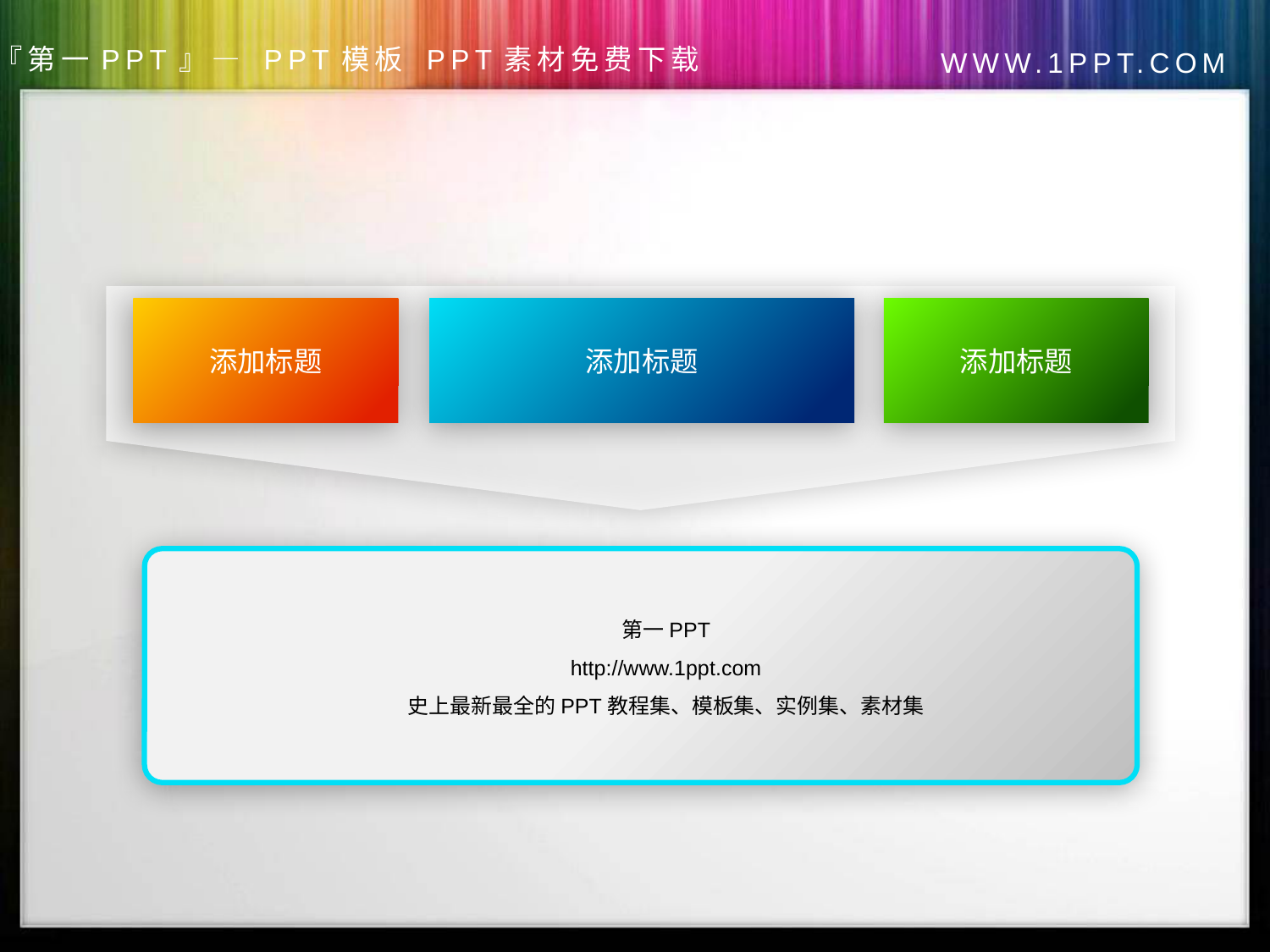

添加标题
添加标题
添加标题

第一PPT
http://www.1ppt.com
史上最新最全的PPT教程集、模板集、实例集、素材集